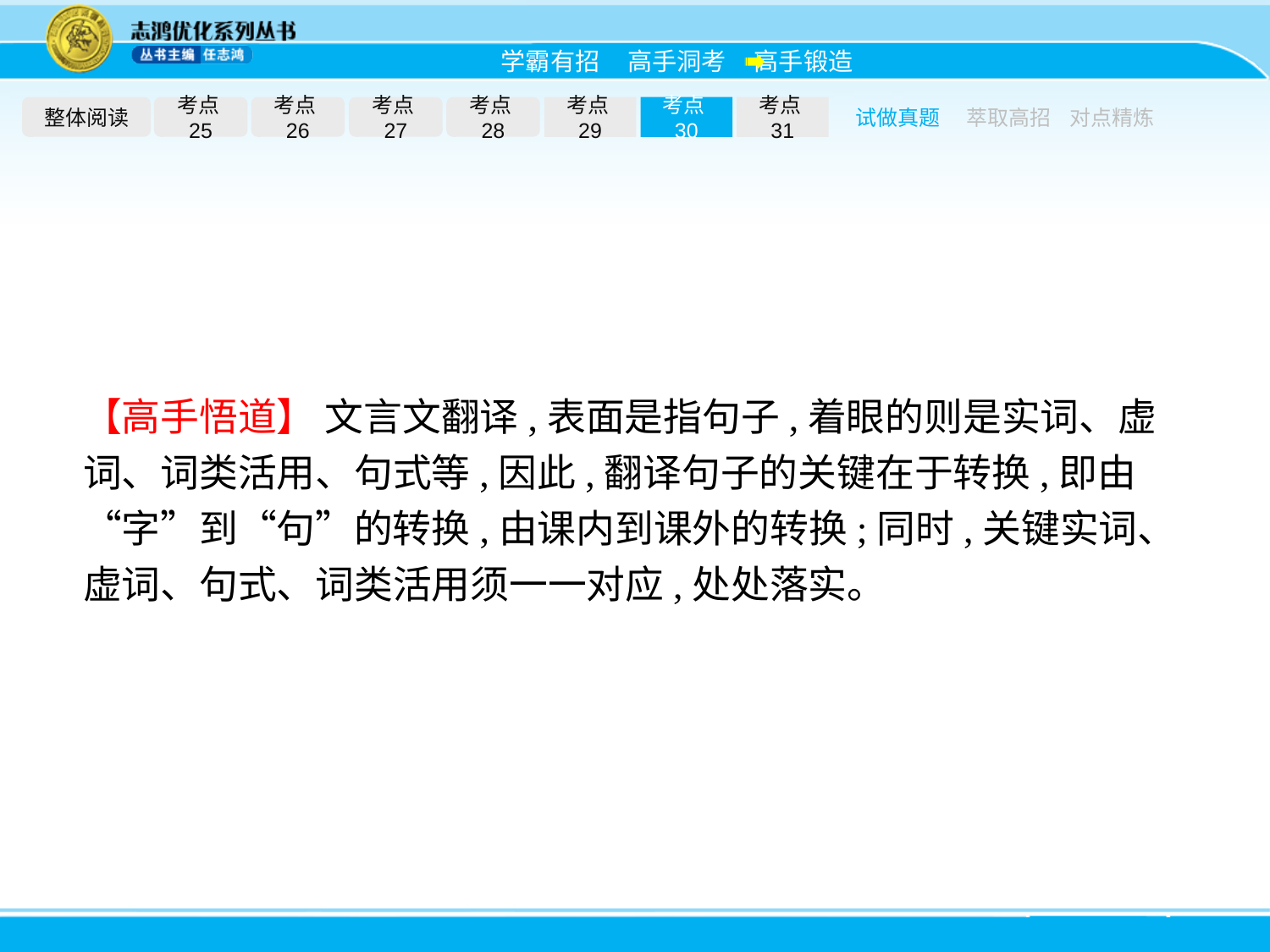

整体阅读
考点25
考点26
考点27
考点28
考点29
考点30
考点31
试做真题
萃取高招
对点精炼
【高手悟道】 文言文翻译,表面是指句子,着眼的则是实词、虚词、词类活用、句式等,因此,翻译句子的关键在于转换,即由“字”到“句”的转换,由课内到课外的转换;同时,关键实词、虚词、句式、词类活用须一一对应,处处落实。